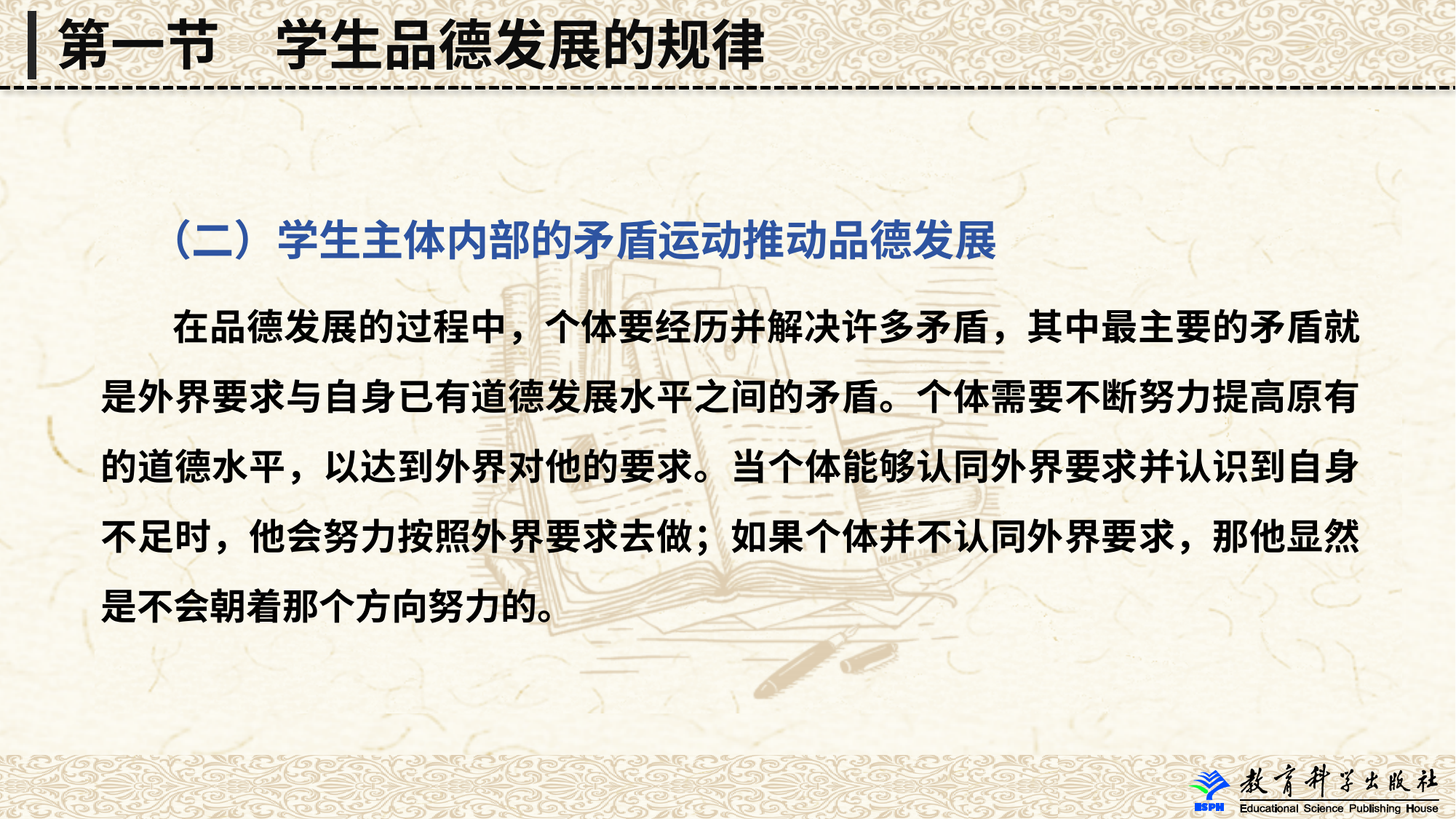

第一节　学生品德发展的规律
    （二）学生主体内部的矛盾运动推动品德发展

       在品德发展的过程中，个体要经历并解决许多矛盾，其中最主要的矛盾就是外界要求与自身已有道德发展水平之间的矛盾。个体需要不断努力提高原有的道德水平，以达到外界对他的要求。当个体能够认同外界要求并认识到自身不足时，他会努力按照外界要求去做；如果个体并不认同外界要求，那他显然是不会朝着那个方向努力的。